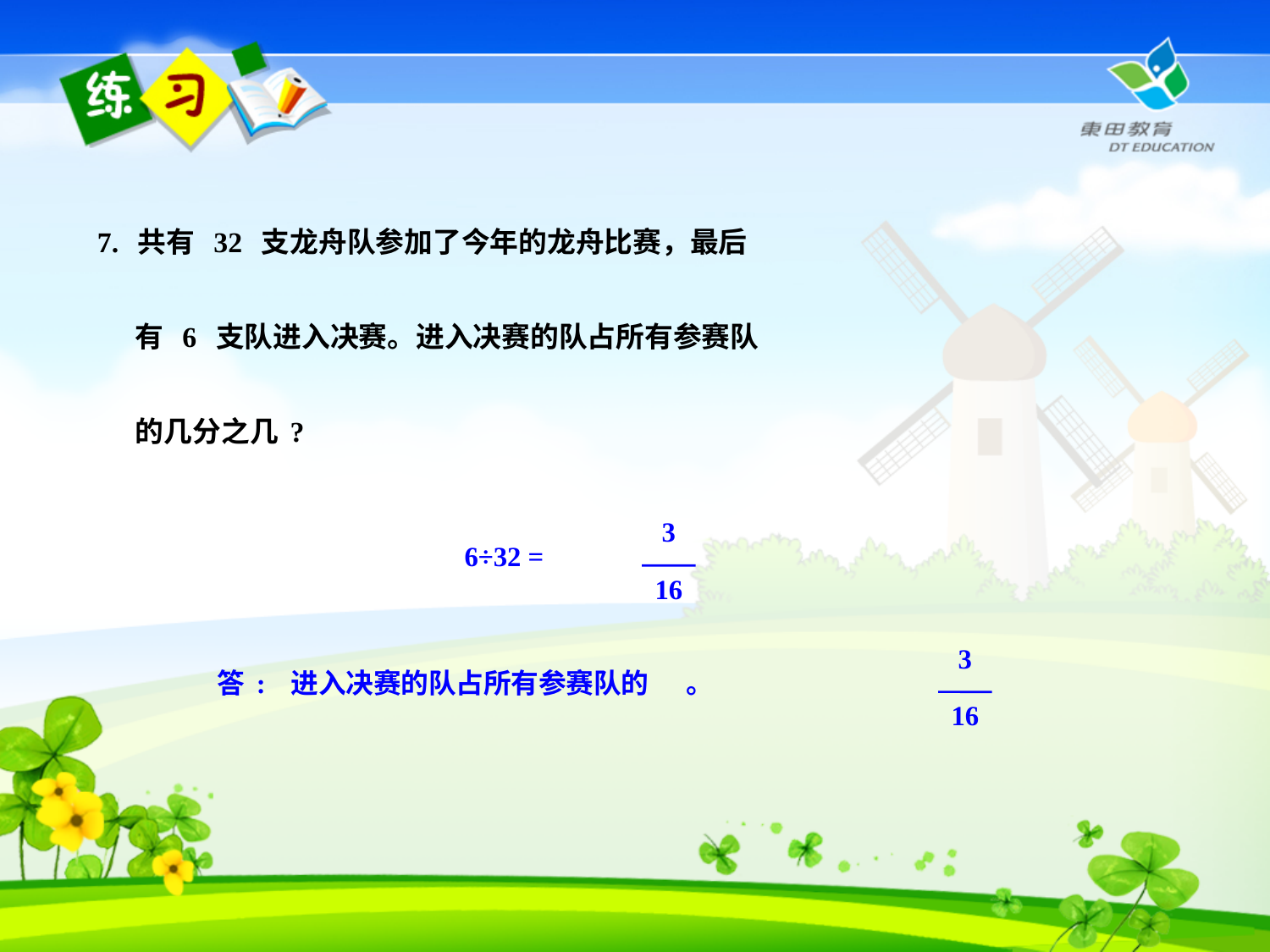

7. 共有 32 支龙舟队参加了今年的龙舟比赛，最后
    有 6 支队进入决赛。进入决赛的队占所有参赛队
    的几分之几?
3
16

6÷32 =
3
16

答:  进入决赛的队占所有参赛队的      。